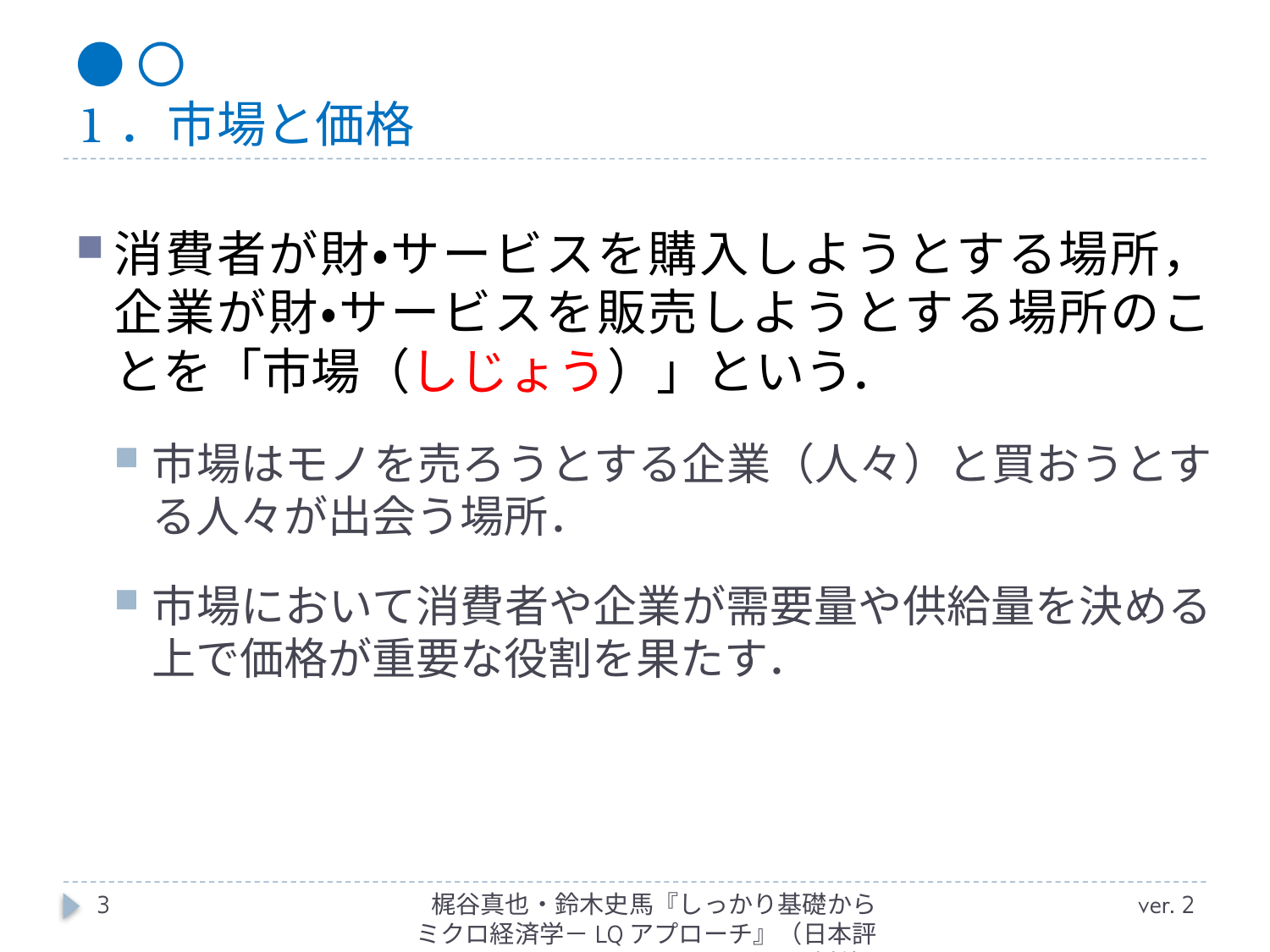

# ●〇 1．市場と価格
消費者が財・サービスを購入しようとする場所，企業が財・サービスを販売しようとする場所のことを「市場（しじょう）」という．

市場はモノを売ろうとする企業（人々）と買おうとする人々が出会う場所．

市場において消費者や企業が需要量や供給量を決める上で価格が重要な役割を果たす．

3
梶谷真也・鈴木史馬『しっかり基礎からミクロ経済学－LQアプローチ』（日本評論社）
ver. 2